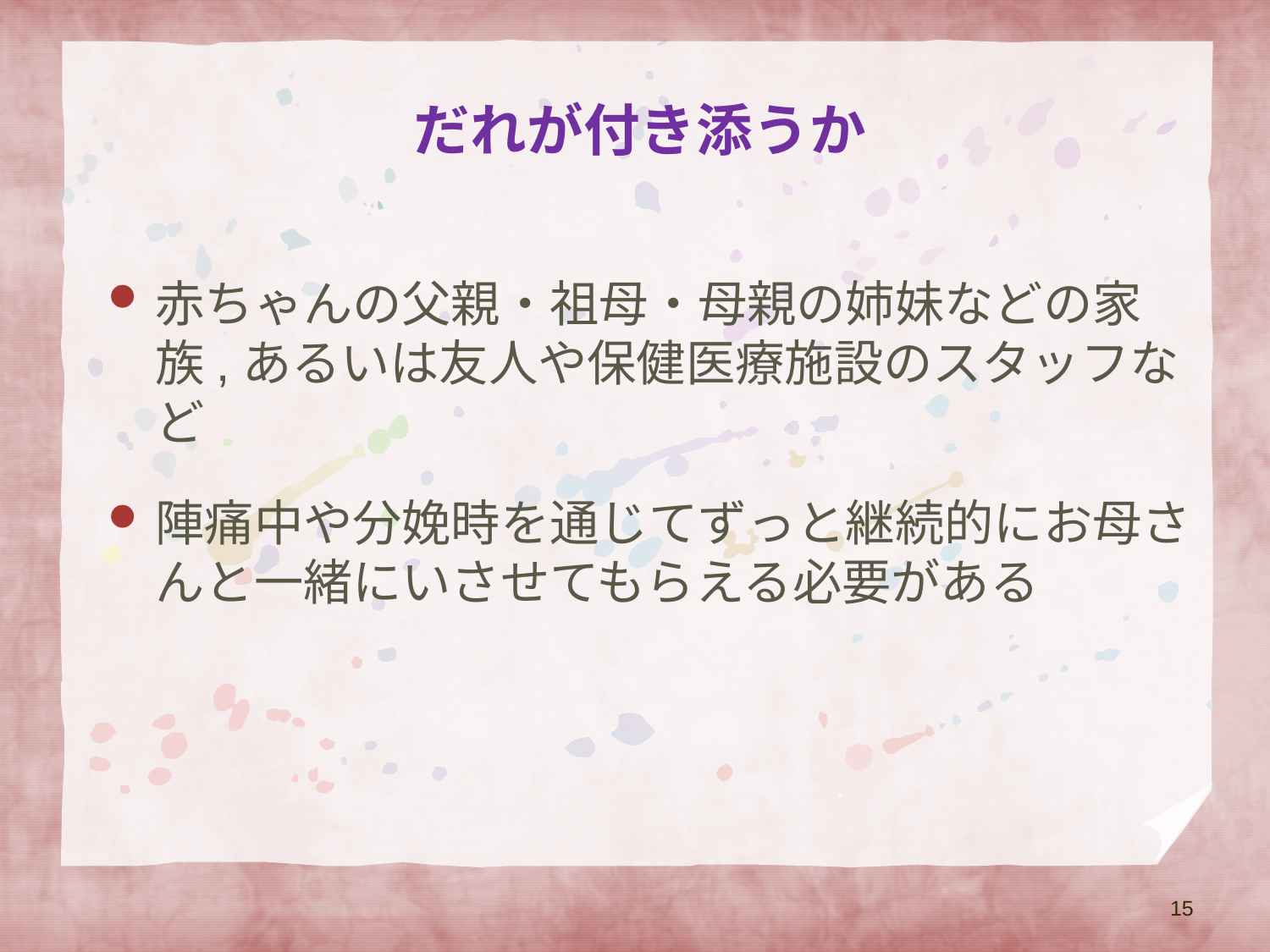

# だれが付き添うか
赤ちゃんの父親・祖母・母親の姉妹などの家族,あるいは友人や保健医療施設のスタッフなど
陣痛中や分娩時を通じてずっと継続的にお母さんと一緒にいさせてもらえる必要がある

15